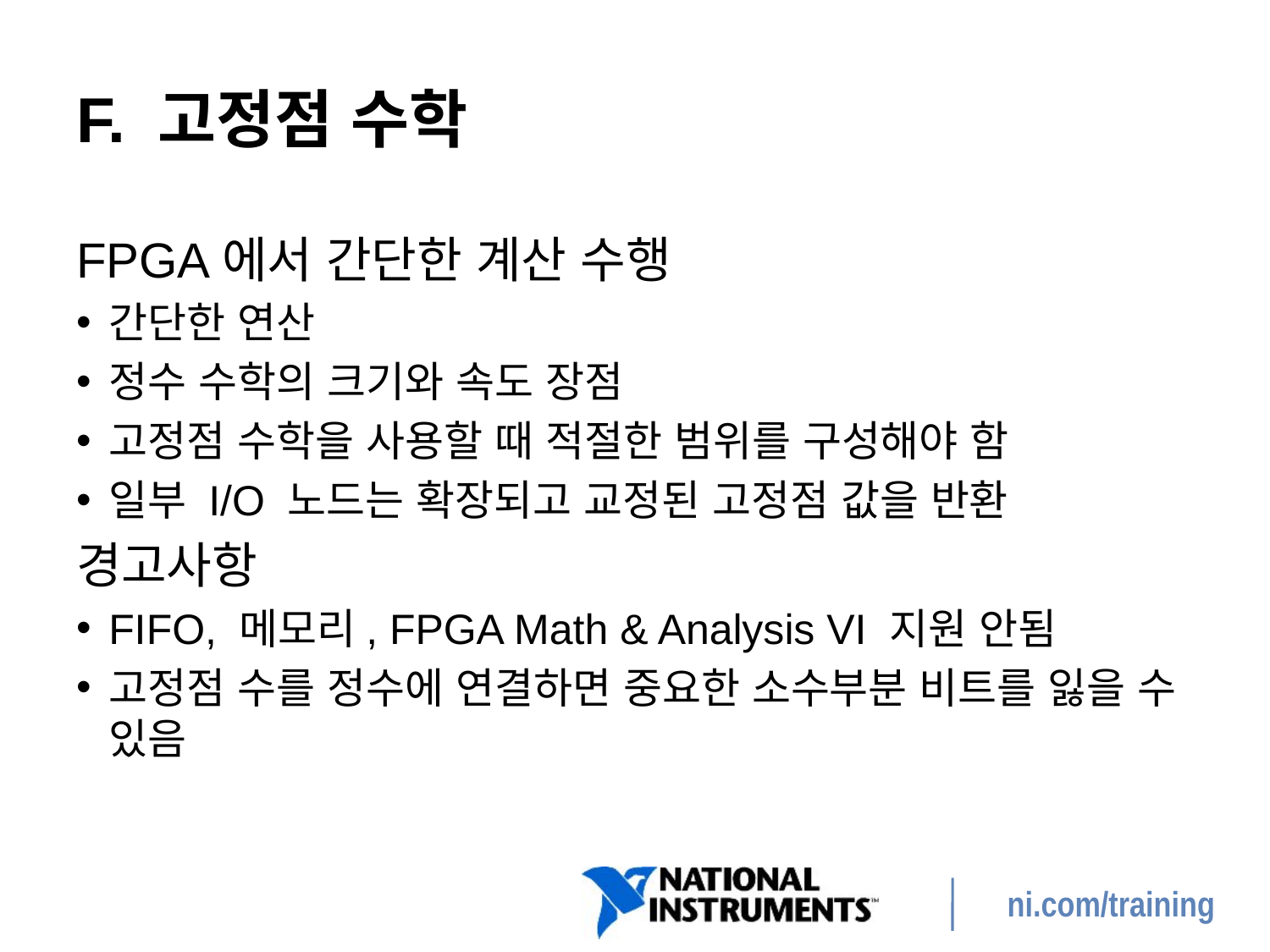

# F. 고정점 수학
FPGA에서 간단한 계산 수행
간단한 연산
정수 수학의 크기와 속도 장점
고정점 수학을 사용할 때 적절한 범위를 구성해야 함
일부 I/O 노드는 확장되고 교정된 고정점 값을 반환
경고사항
FIFO, 메모리, FPGA Math & Analysis VI 지원 안됨
고정점 수를 정수에 연결하면 중요한 소수부분 비트를 잃을 수 있음